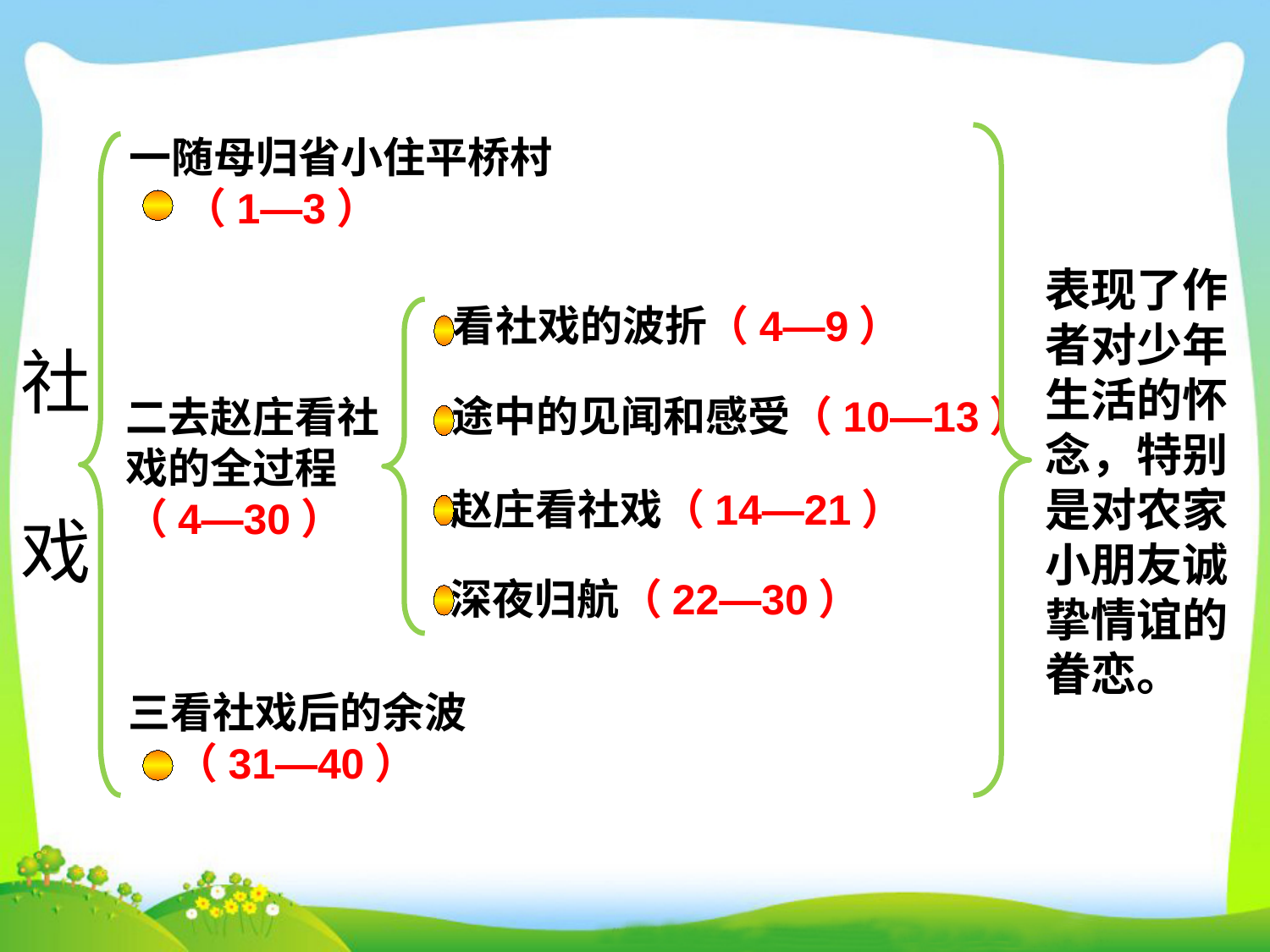

一随母归省小住平桥村
      （1—3）

表现了作
者对少年
生活的怀
念，特别
是对农家
小朋友诚
挚情谊的
眷恋。
看社戏的波折（4—9）

社

戏
途中的见闻和感受（10—13）
二去赵庄看社戏的全过程（4—30）

赵庄看社戏（14—21）

深夜归航（22—30）

三看社戏后的余波
     （31—40）